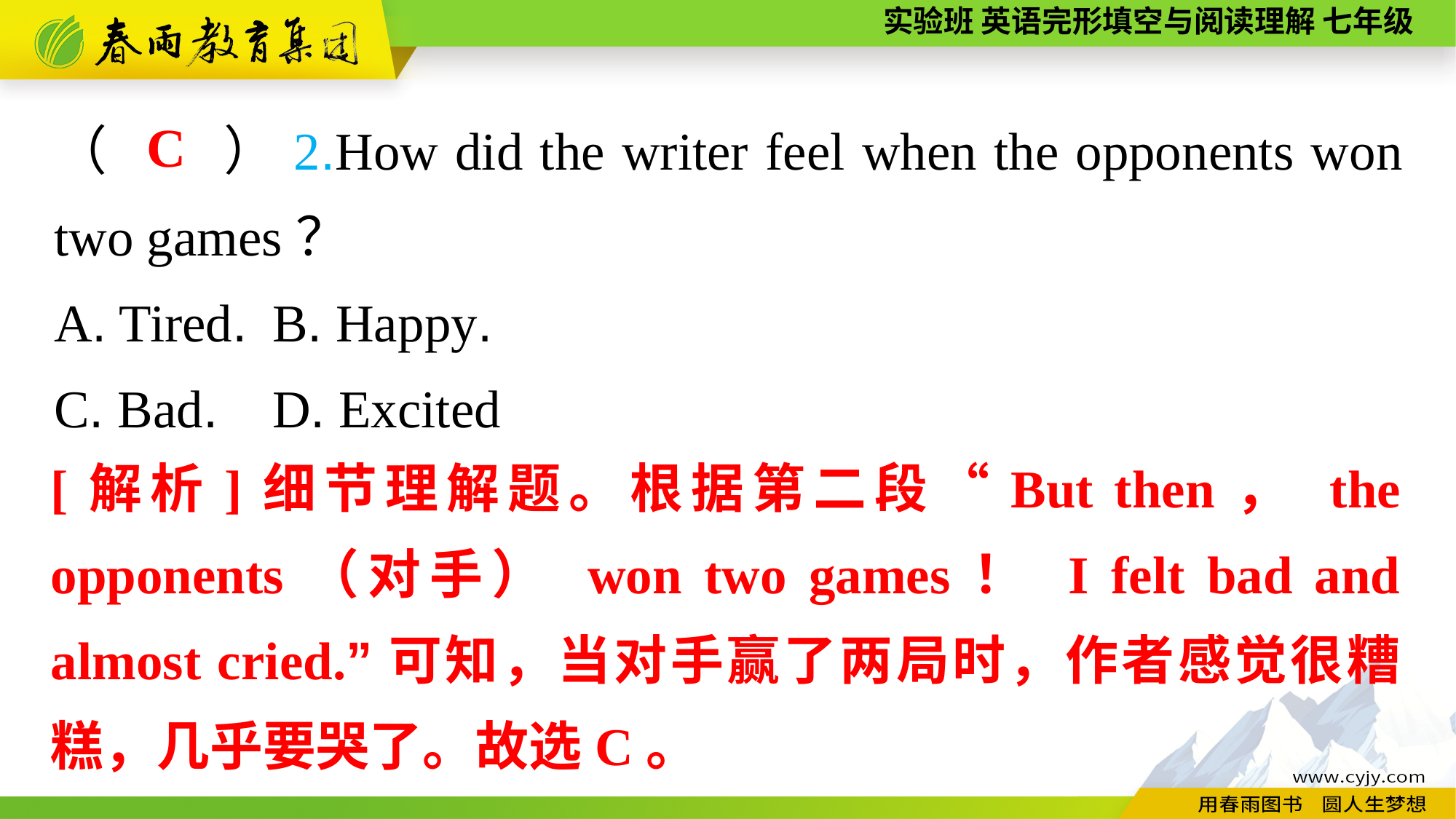

（　　）2.How did the writer feel when the opponents won two games？
A. Tired.	B. Happy.
C. Bad.	D. Excited
C
[解析]细节理解题。根据第二段“But then， the opponents（对手） won two games！ I felt bad and almost cried.”可知，当对手赢了两局时，作者感觉很糟糕，几乎要哭了。故选C。